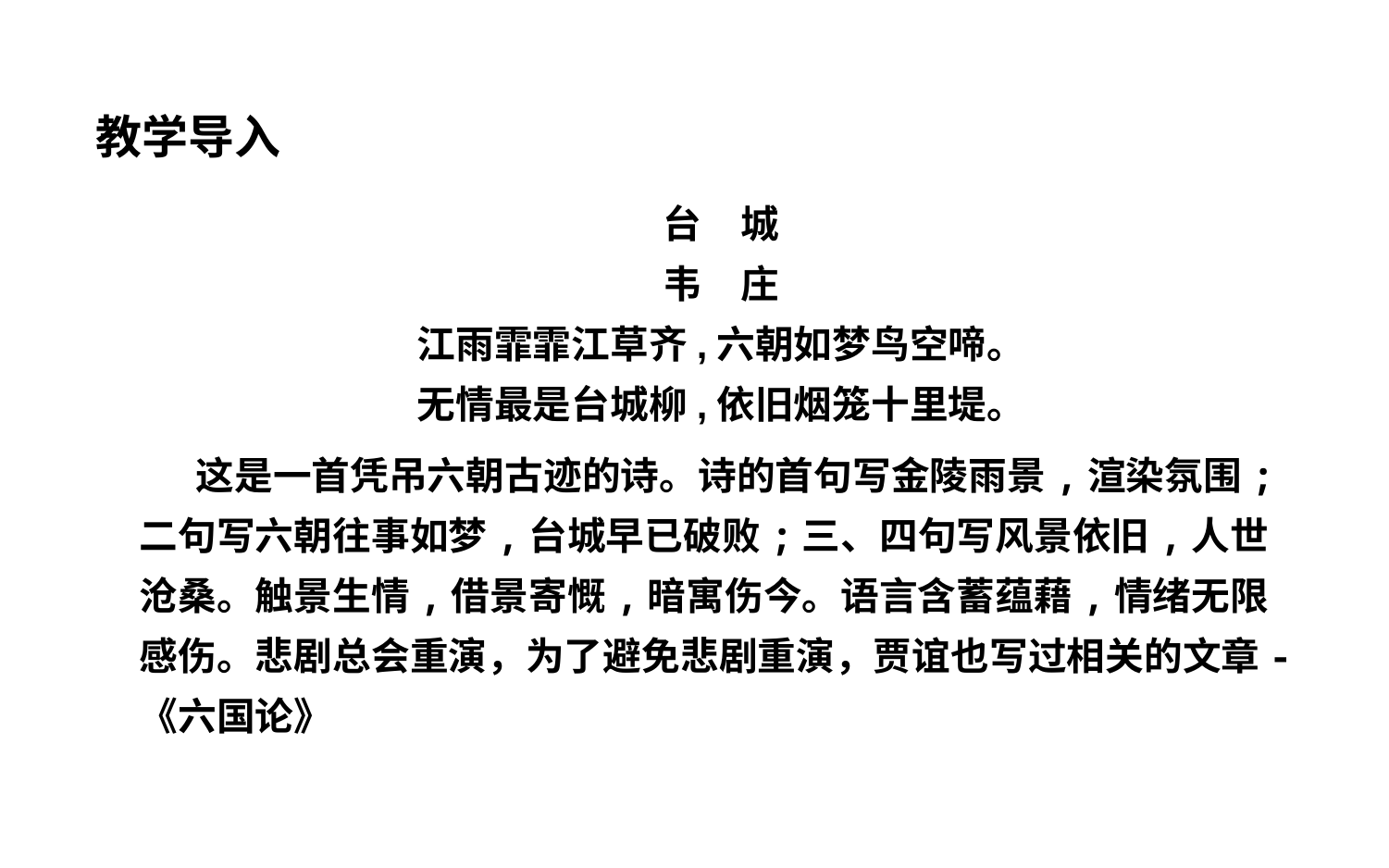

教学导入
台　城
韦　庄
江雨霏霏江草齐,六朝如梦鸟空啼。
无情最是台城柳,依旧烟笼十里堤。
　  这是一首凭吊六朝古迹的诗。诗的首句写金陵雨景,渲染氛围;二句写六朝往事如梦,台城早已破败;三、四句写风景依旧,人世沧桑。触景生情,借景寄慨,暗寓伤今。语言含蓄蕴藉,情绪无限
感伤。悲剧总会重演，为了避免悲剧重演，贾谊也写过相关的文章-《六国论》